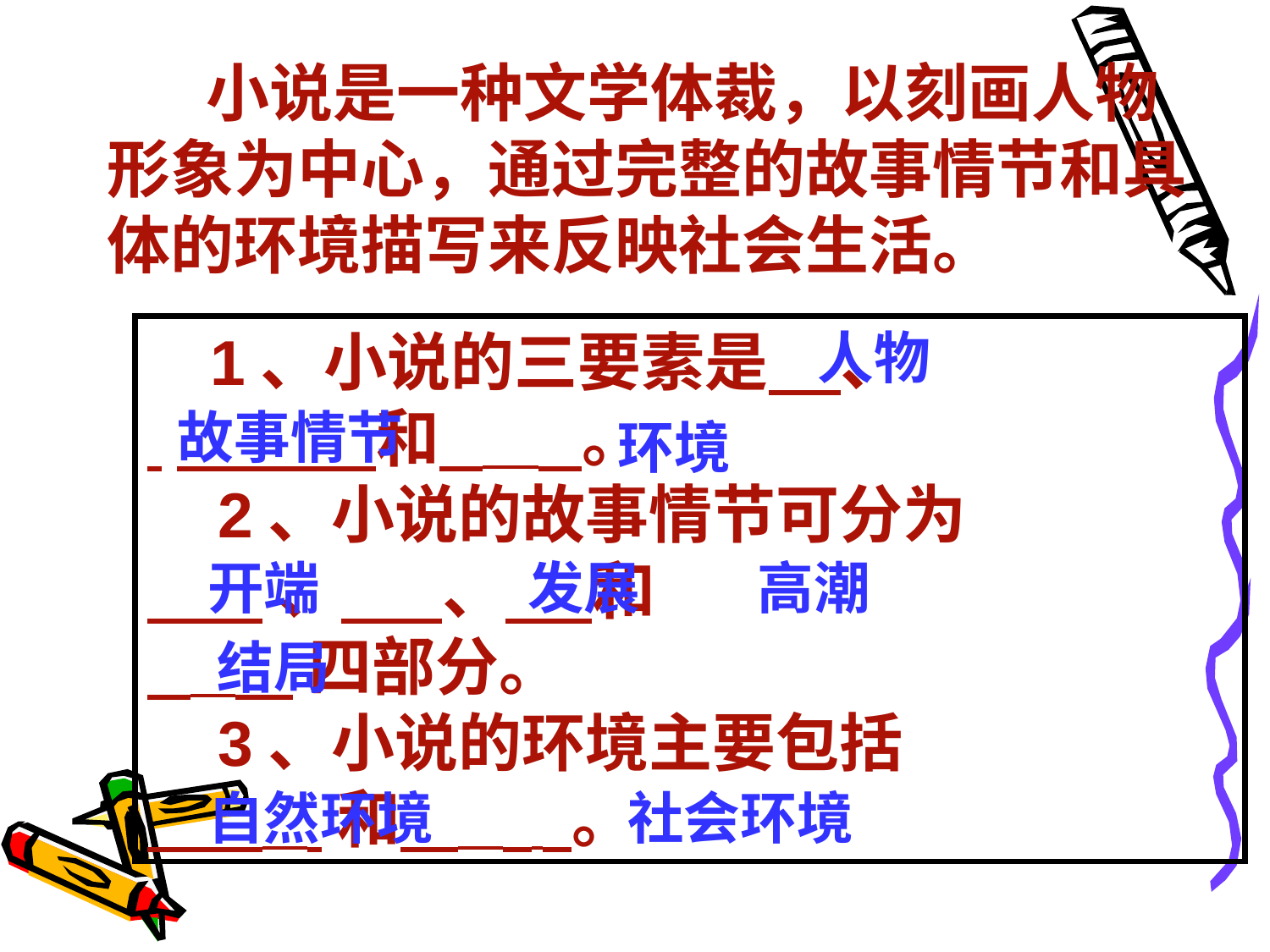

小说是一种文学体裁，以刻画人物形象为中心，通过完整的故事情节和具体的环境描写来反映社会生活。
    1、小说的三要素是     、
 　　     和           。
    2、小说的故事情节可分为
        、       、      和
           四部分。
    3、小说的环境主要包括
             和             。
人物
故事情节
环境
开端
发展
高潮
结局
自然环境
社会环境